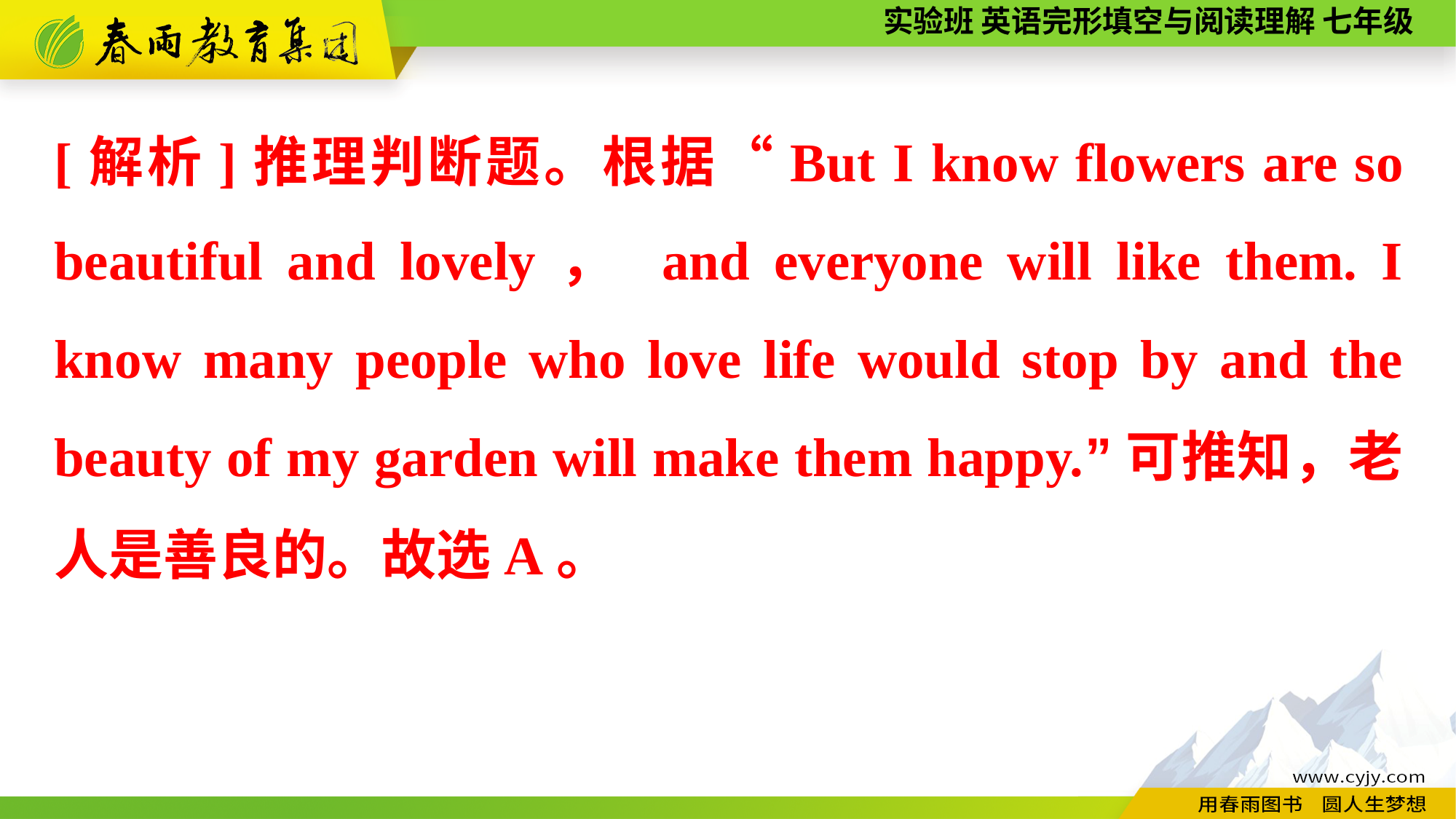

[解析]推理判断题。根据“But I know flowers are so beautiful and lovely， and everyone will like them. I know many people who love life would stop by and the beauty of my garden will make them happy.”可推知，老人是善良的。故选A。